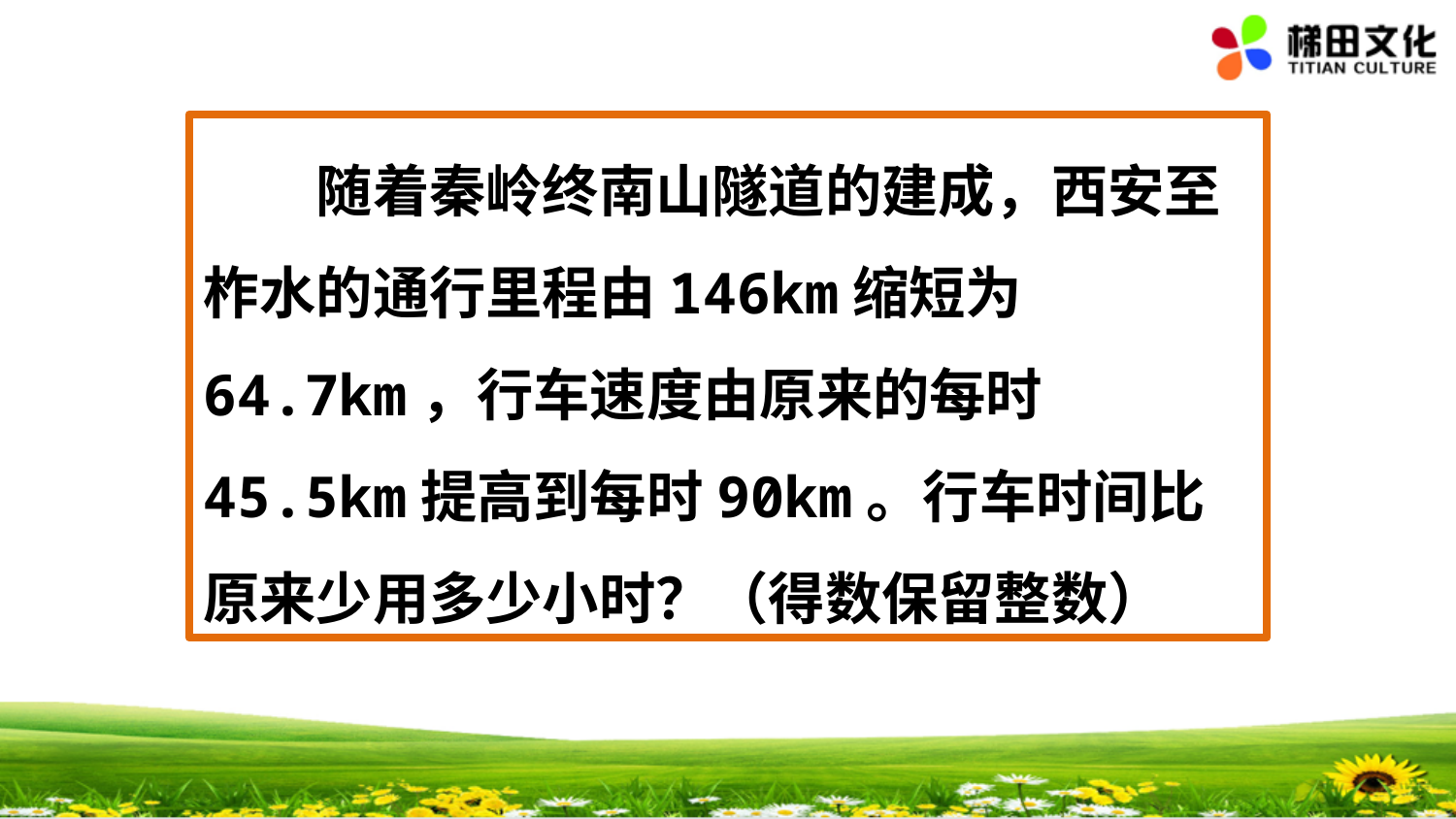

随着秦岭终南山隧道的建成，西安至柞水的通行里程由146km缩短为64.7km，行车速度由原来的每时45.5km提高到每时90km。行车时间比原来少用多少小时？（得数保留整数）